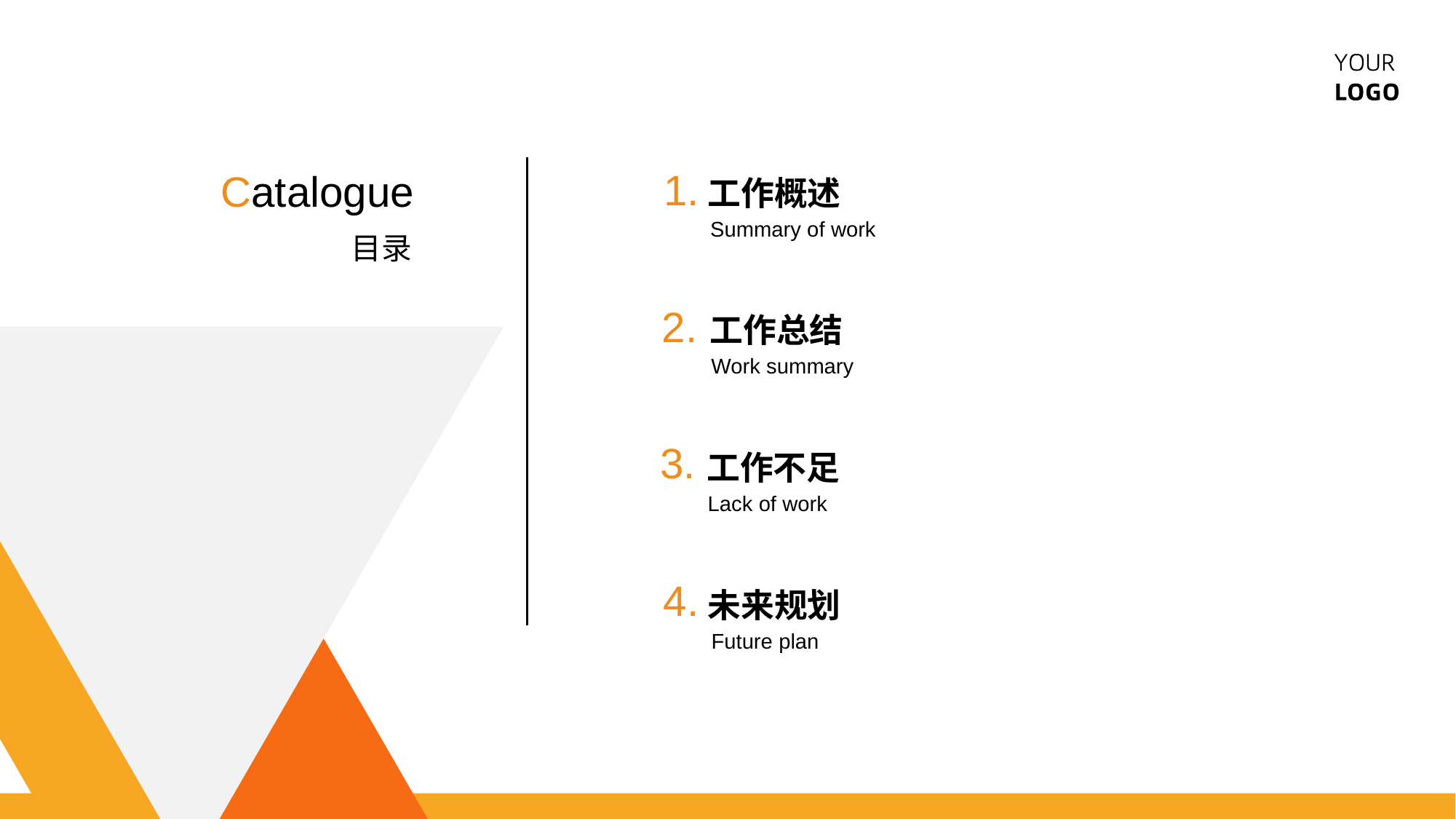

1.
Catalogue
工作概述
Summary of work
目录
2.
工作总结

Work summary
3.
工作不足
Lack of work

4.
未来规划
Future plan